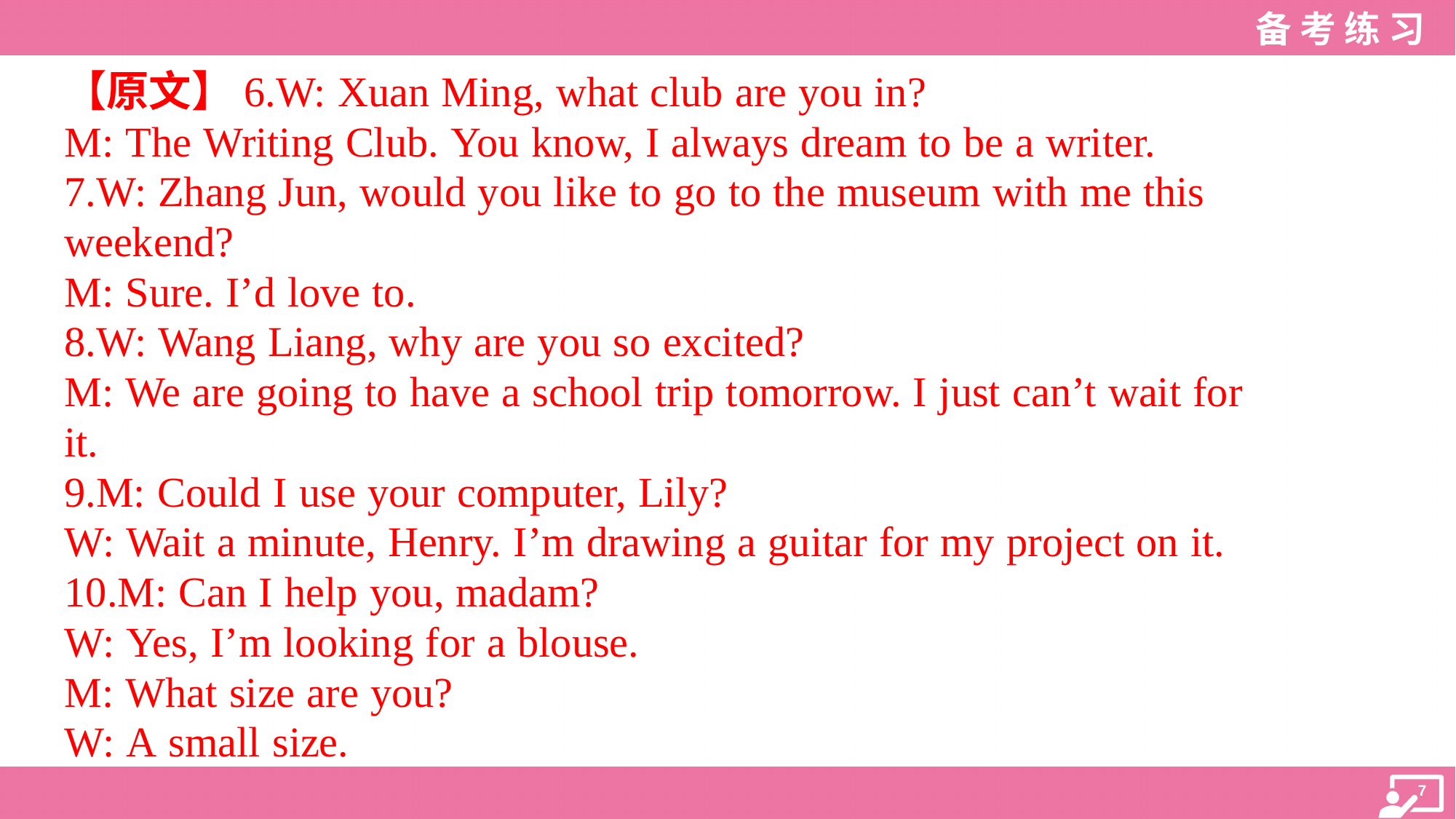

【原文】6.W: Xuan Ming, what club are you in?
M: The Writing Club. You know, I always dream to be a writer.
7.W: Zhang Jun, would you like to go to the museum with me this
weekend?
M: Sure. I’d love to.
8.W: Wang Liang, why are you so excited?
M: We are going to have a school trip tomorrow. I just can’t wait for
it.
9.M: Could I use your computer, Lily?
W: Wait a minute, Henry. I’m drawing a guitar for my project on it.
10.M: Can I help you, madam?
W: Yes, I’m looking for a blouse.
M: What size are you?
W: A small size.